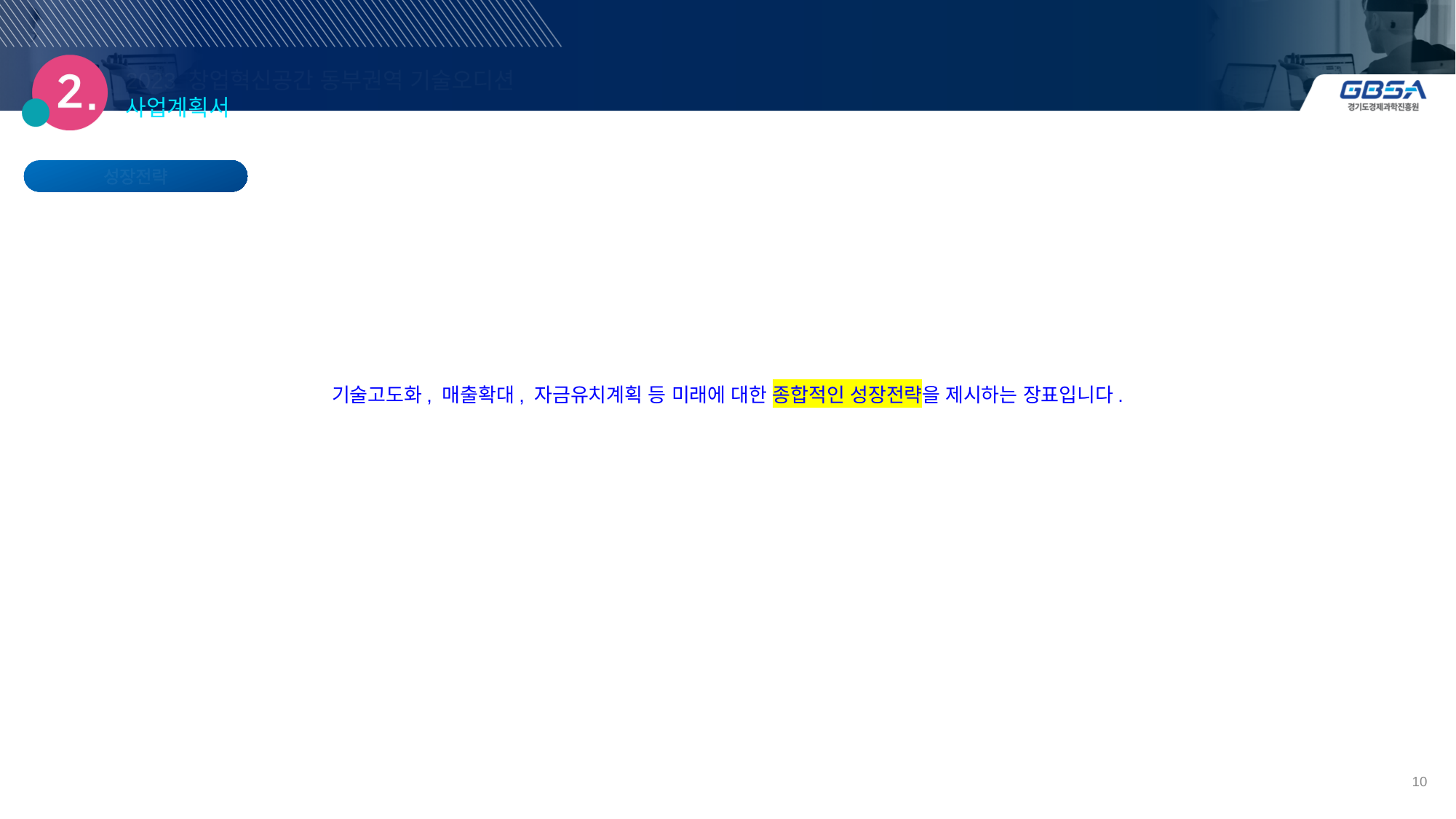

2023 창업혁신공간 동부권역 기술오디션 사업계획서
성장전략

기술고도화, 매출확대, 자금유치계획 등 미래에 대한 종합적인 성장전략을 제시하는 장표입니다.
10